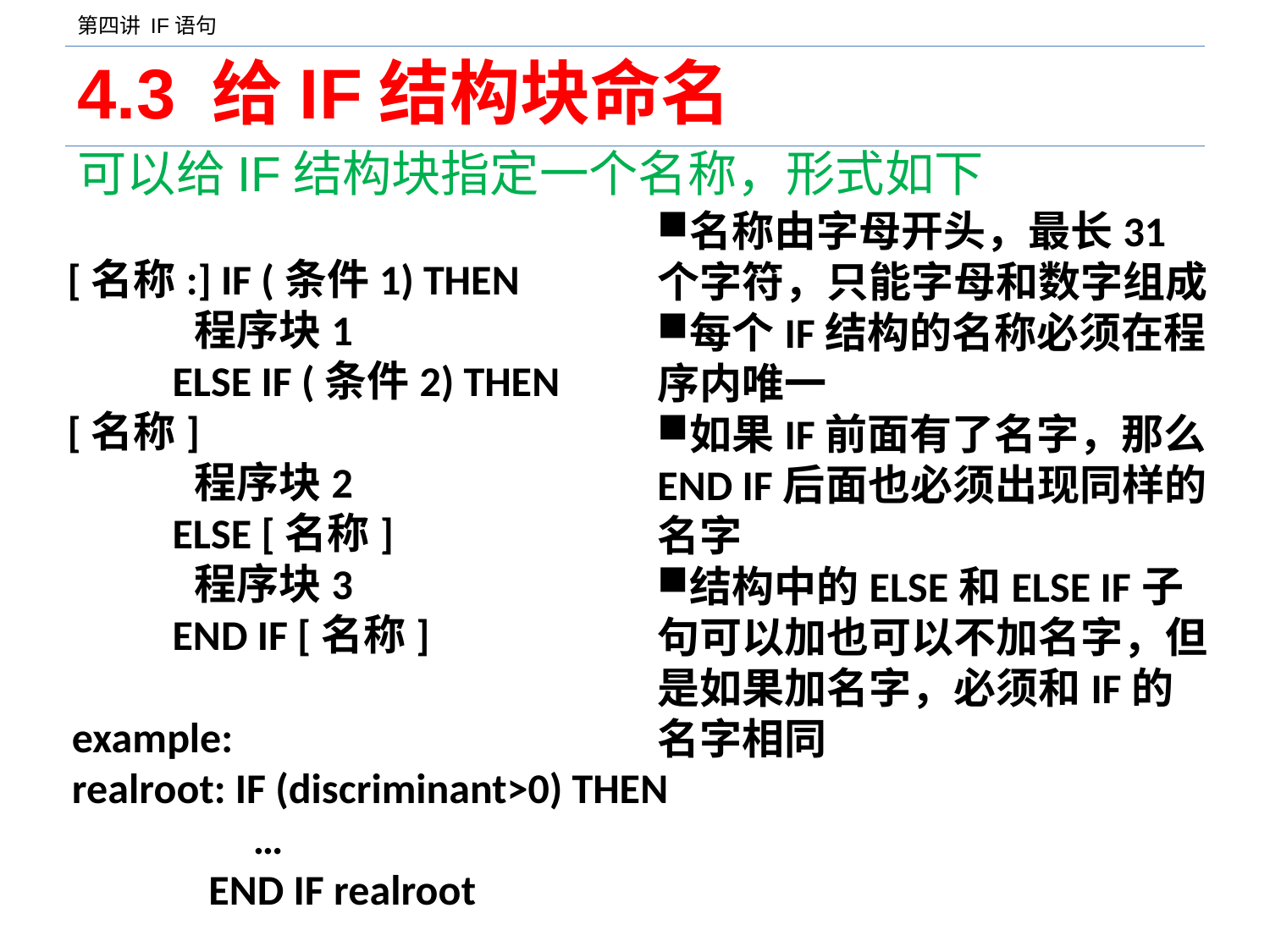

# 4.3 给IF结构块命名
可以给IF结构块指定一个名称，形式如下
名称由字母开头，最长31个字符，只能字母和数字组成
每个IF结构的名称必须在程序内唯一
如果IF前面有了名字，那么END IF后面也必须出现同样的名字
结构中的ELSE和ELSE IF子句可以加也可以不加名字，但是如果加名字，必须和IF的名字相同
[名称:] IF (条件1) THEN
    	程序块1
           ELSE IF (条件2) THEN [名称]
	程序块2
           ELSE [名称]
	程序块3
           END IF [名称]
example:
realroot: IF (discriminant>0) THEN
                   …
	 END IF realroot